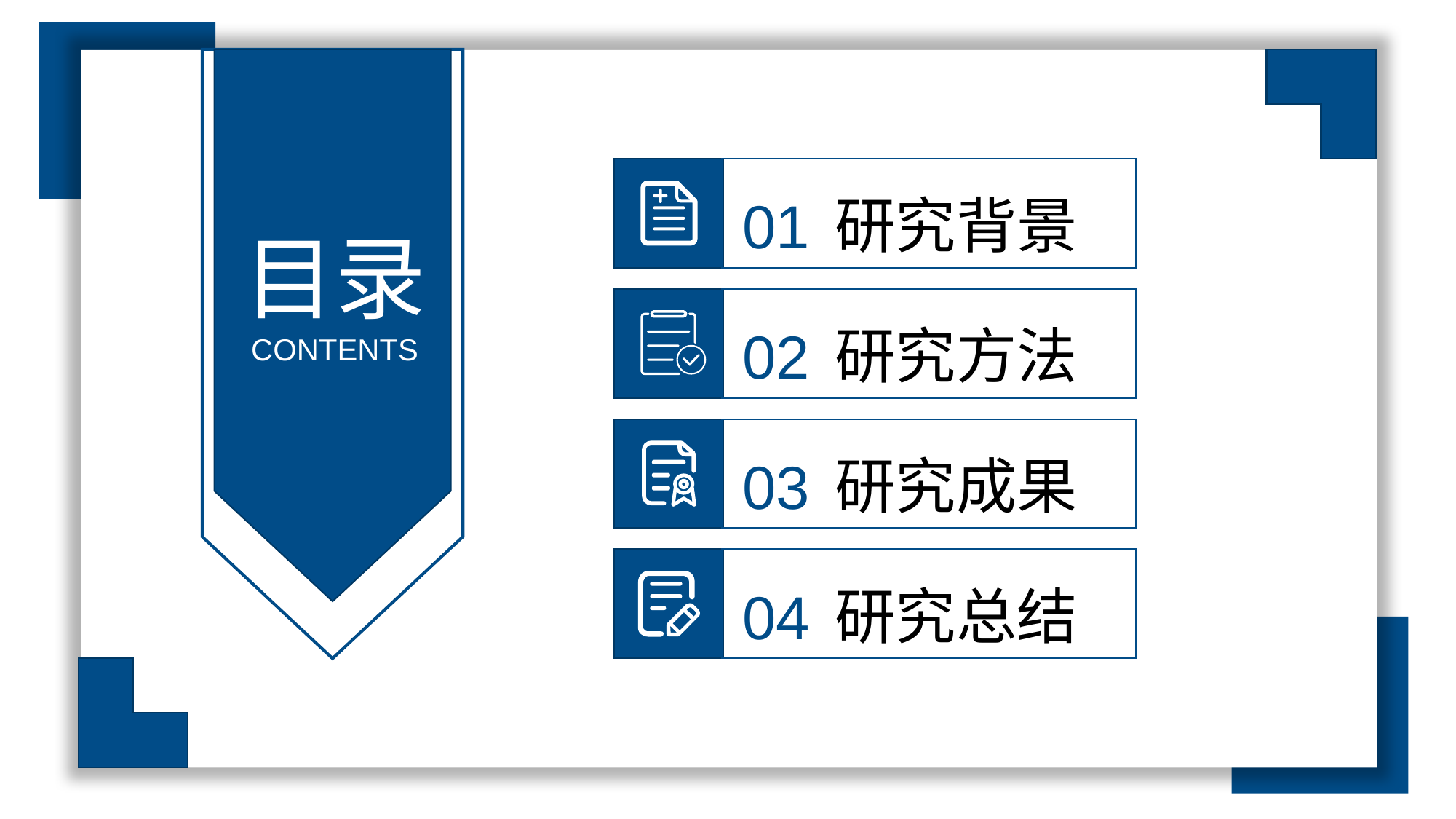

研究背景
01

目录

研究方法
02

CONTENTS

研究成果
03

研究总结
04